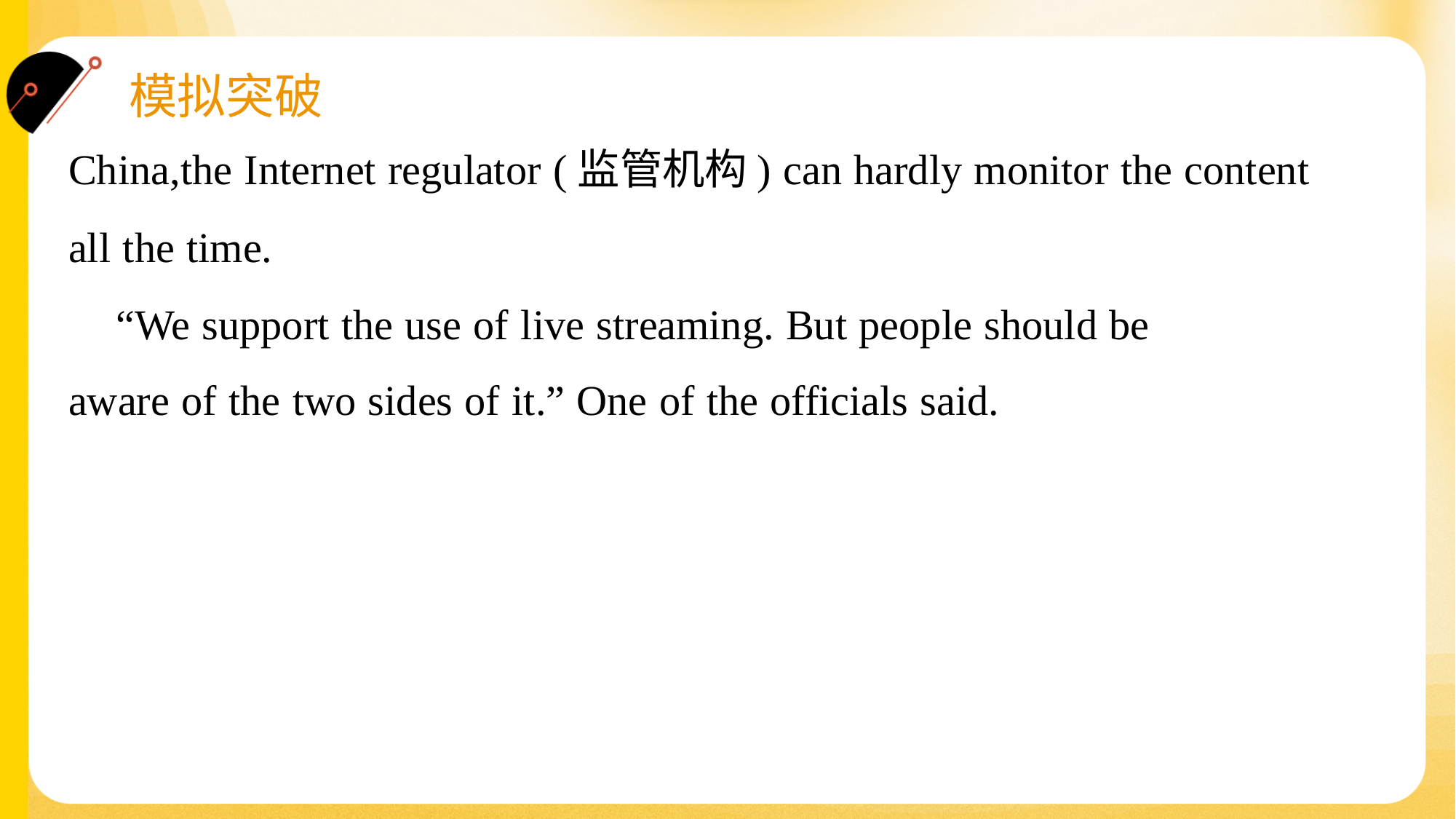

China,the Internet regulator (监管机构) can hardly monitor the content
all the time.
    “We support the use of live streaming. But people should be
aware of the two sides of it.” One of the officials said.#6